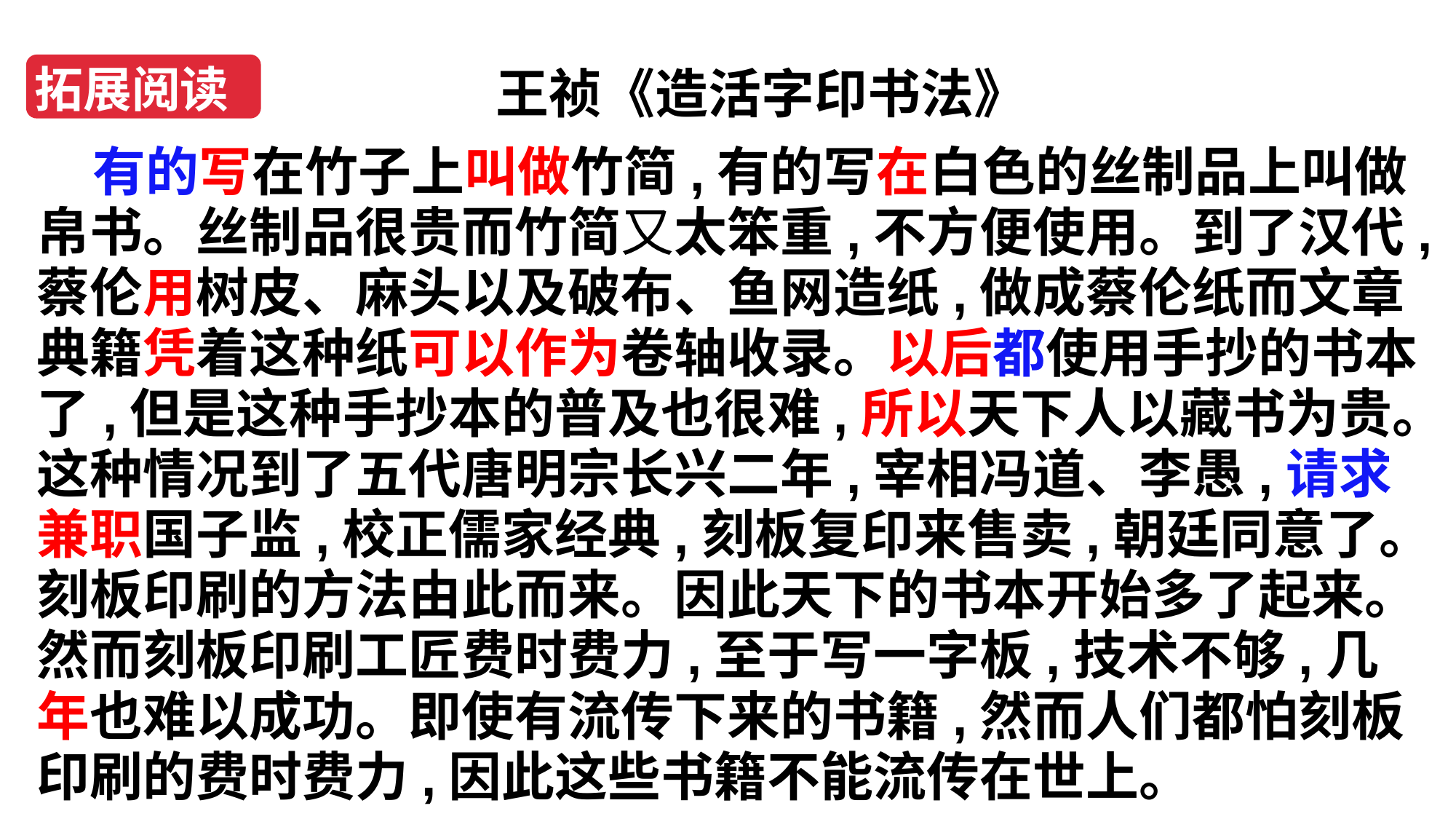

拓展阅读

王祯《造活字印书法》
    有的写在竹子上叫做竹简,有的写在白色的丝制品上叫做帛书。丝制品很贵而竹简又太笨重,不方便使用。到了汉代,蔡伦用树皮、麻头以及破布、鱼网造纸,做成蔡伦纸而文章典籍凭着这种纸可以作为卷轴收录。以后都使用手抄的书本了,但是这种手抄本的普及也很难,所以天下人以藏书为贵。这种情况到了五代唐明宗长兴二年,宰相冯道、李愚,请求兼职国子监,校正儒家经典,刻板复印来售卖,朝廷同意了。刻板印刷的方法由此而来。因此天下的书本开始多了起来。然而刻板印刷工匠费时费力,至于写一字板,技术不够,几年也难以成功。即使有流传下来的书籍,然而人们都怕刻板印刷的费时费力,因此这些书籍不能流传在世上。